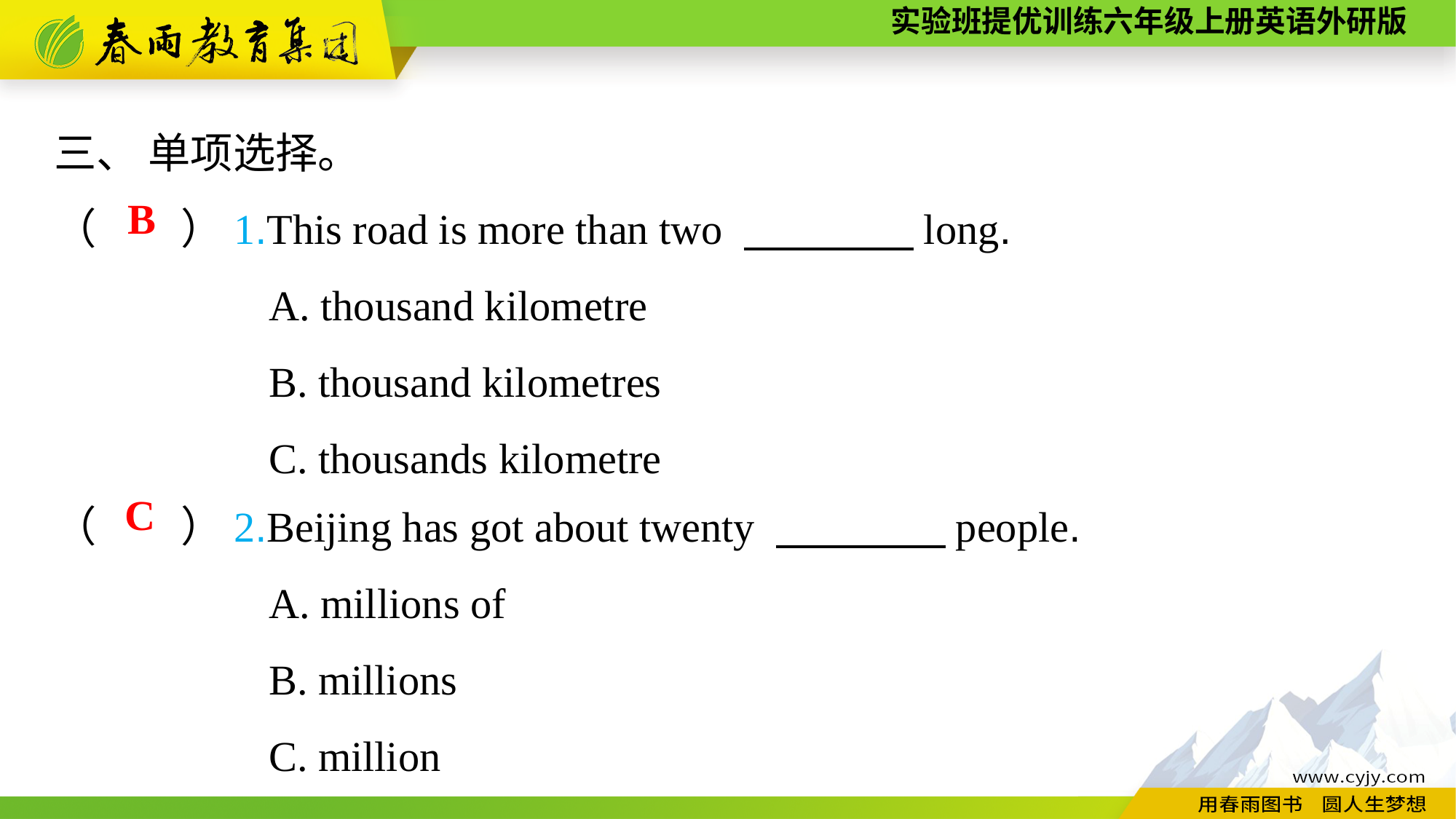

三、 单项选择。
（　　）1.This road is more than two 　　　　long.
A. thousand kilometre
B. thousand kilometres
C. thousands kilometre
B
（　　）2.Beijing has got about twenty 　　　　people.
A. millions of
B. millions
C. million
C